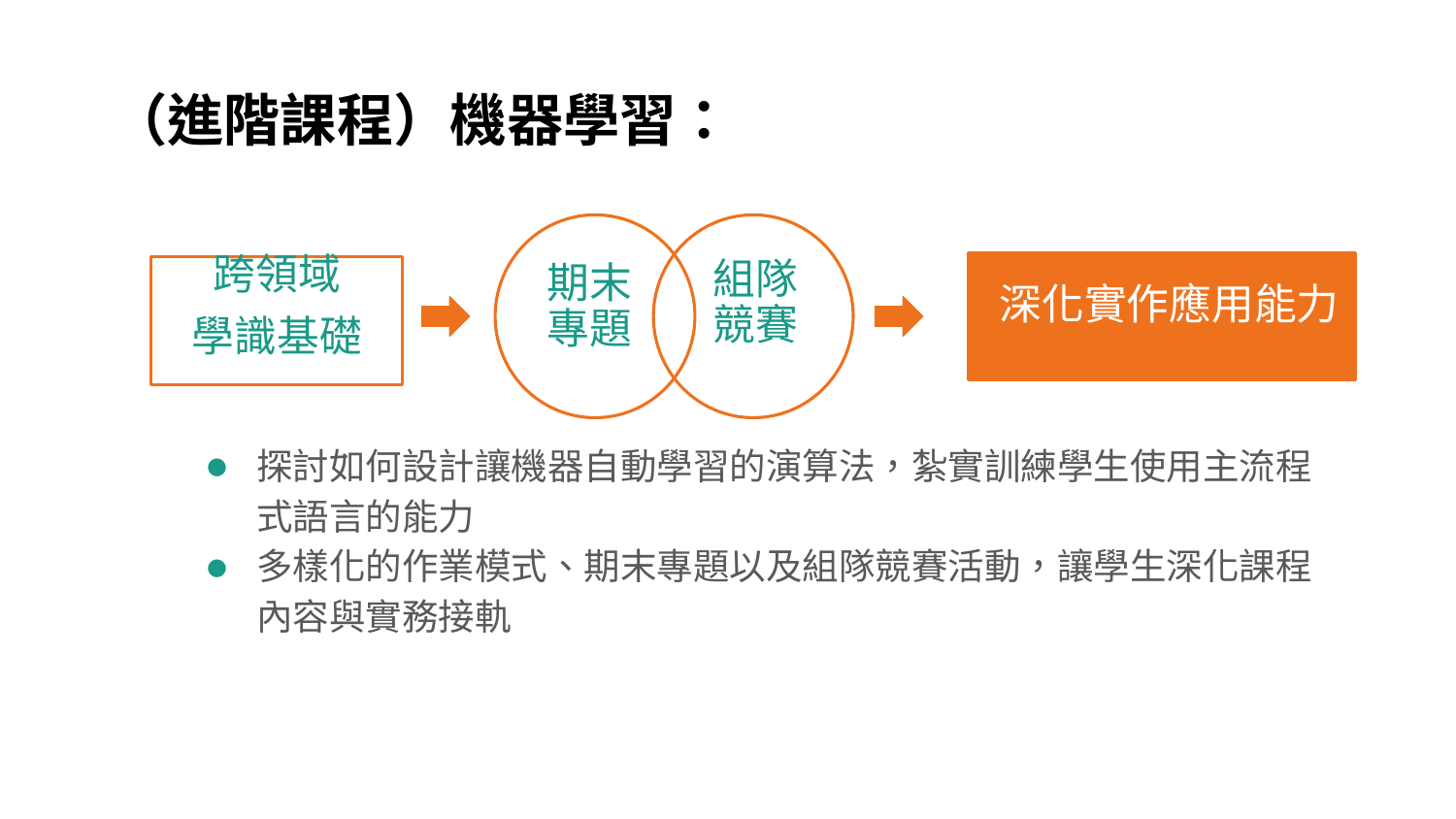

# （進階課程）機器學習：

探討如何設計讓機器自動學習的演算法，紮實訓練學生使用主流程式語言的能力
多樣化的作業模式、期末專題以及組隊競賽活動，讓學生深化課程內容與實務接軌
跨領域
學識基礎
組隊競賽
期末專題

深化實作應用能力